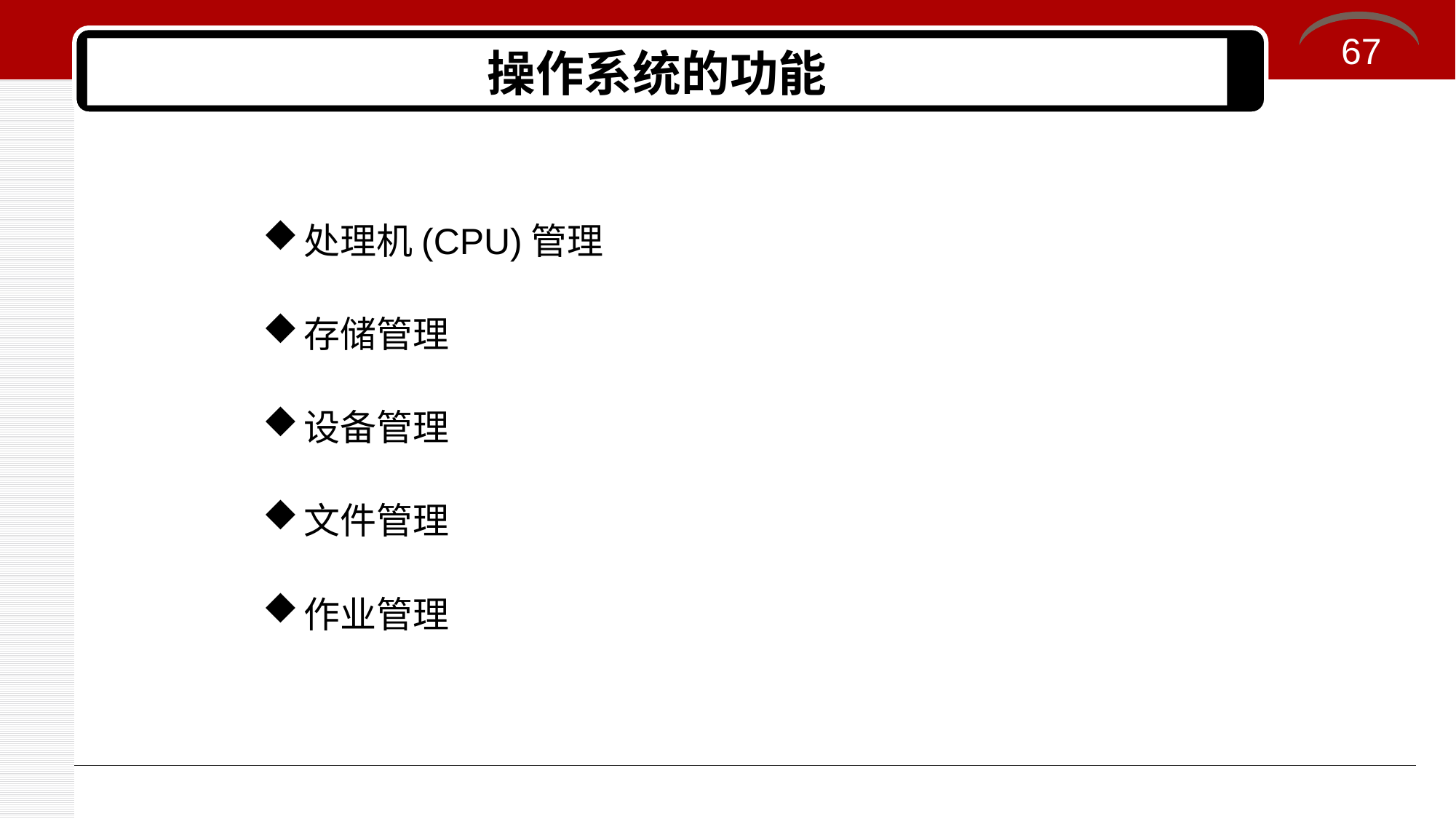

67
# 操作系统的功能
处理机(CPU)管理
存储管理
设备管理
文件管理
作业管理